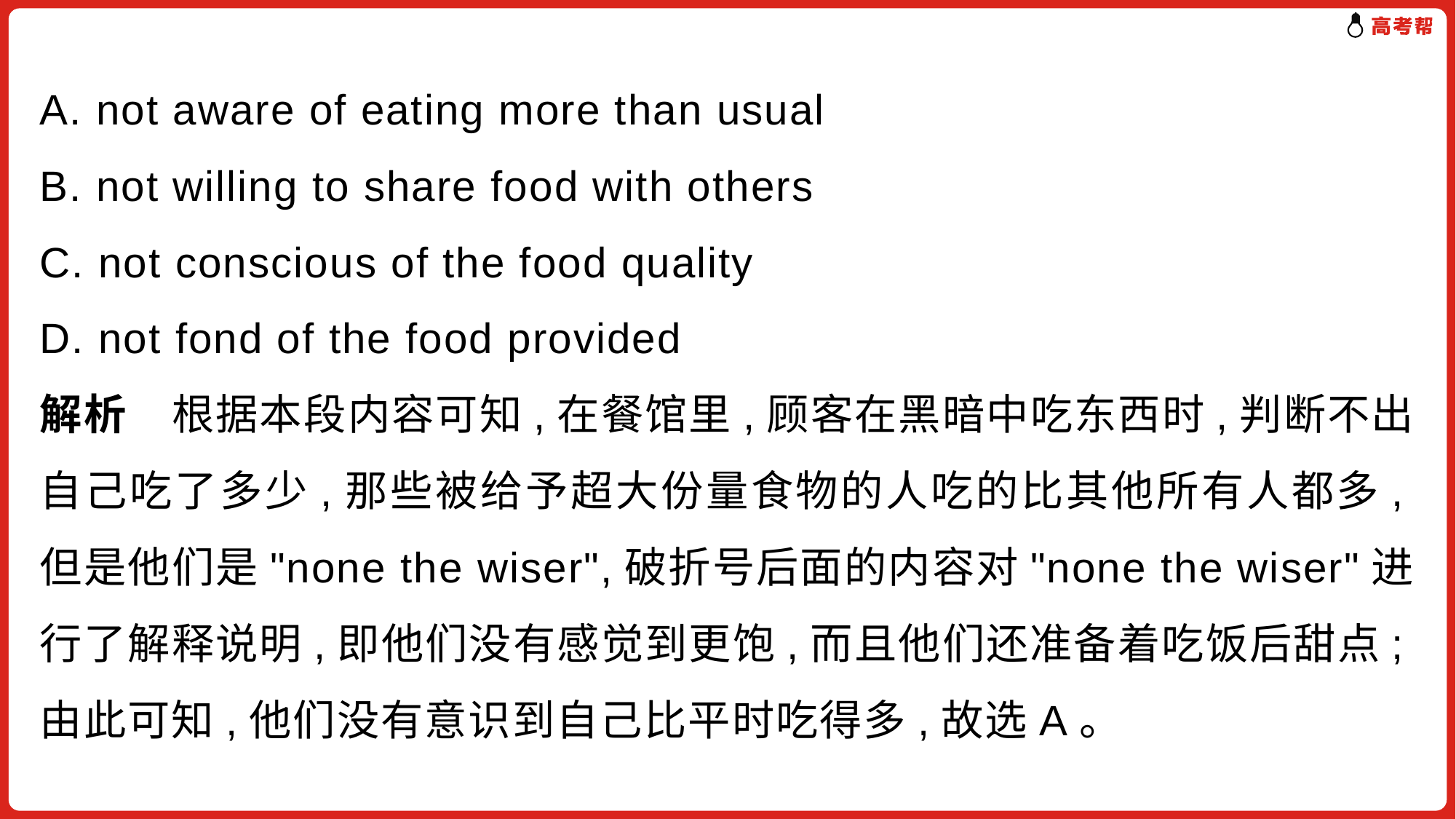

A. not aware of eating more than usual
B. not willing to share food with others
C. not conscious of the food quality
D. not fond of the food provided
解析    根据本段内容可知,在餐馆里,顾客在黑暗中吃东西时,判断不出自己吃了多少,那些被给予超大份量食物的人吃的比其他所有人都多,但是他们是"none the wiser",破折号后面的内容对"none the wiser"进行了解释说明,即他们没有感觉到更饱,而且他们还准备着吃饭后甜点;由此可知,他们没有意识到自己比平时吃得多,故选A。